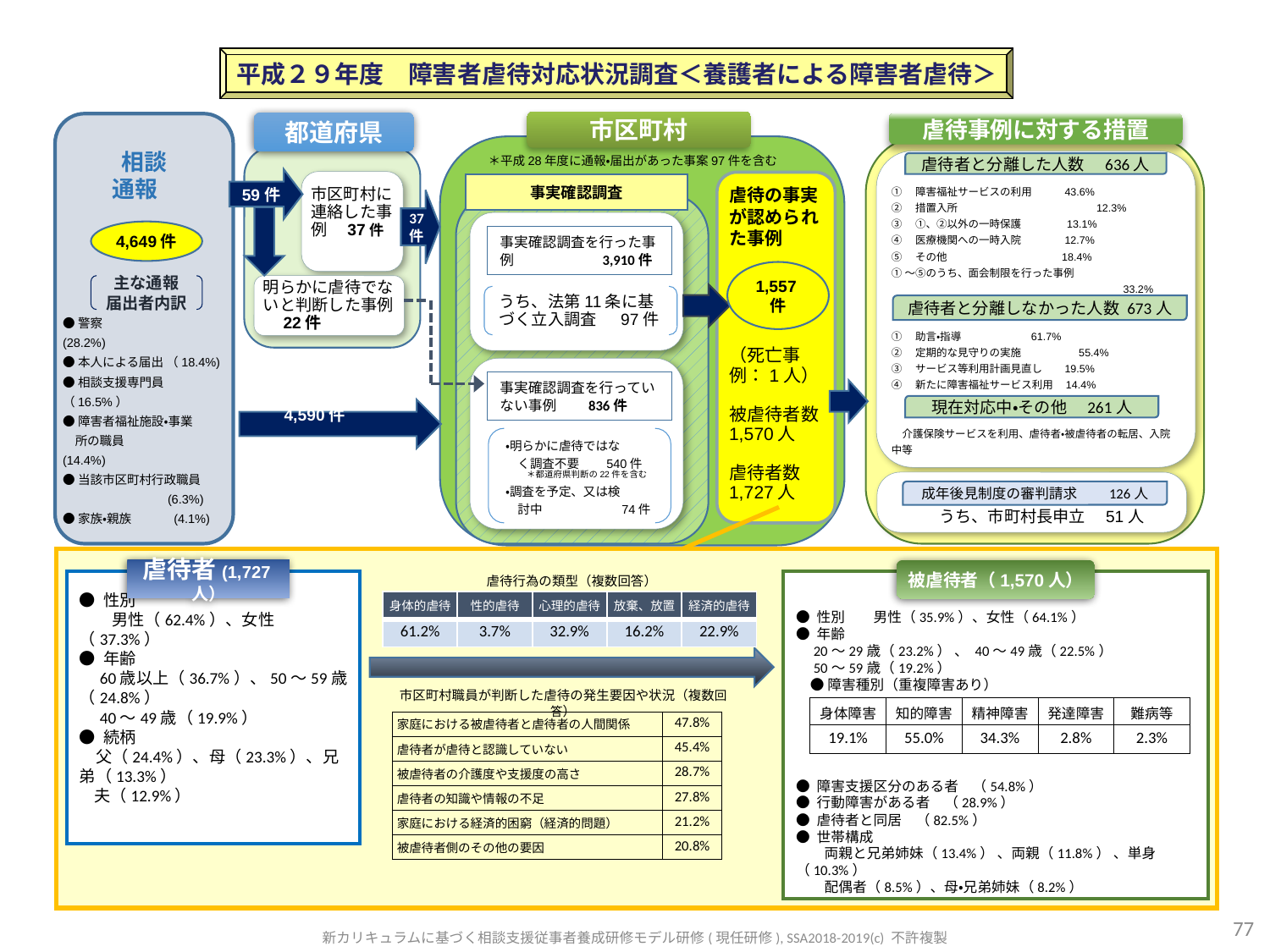

平成２９年度　障害者虐待対応状況調査＜養護者による障害者虐待＞
市区町村
都道府県
虐待事例に対する措置

相談
通報

＊平成28年度に通報・届出があった事案97件を含む

①　障害福祉サービスの利用 　 　  43.6%
②　措置入所　　　　　　　　　　　　    12.3%
③　①、②以外の一時保護　　    　 13.1%
④　医療機関への一時入院　　    　12.7%
⑤　その他                 　　　　　    　18.4%
①～⑤のうち、面会制限を行った事例
　　　　　　　　　　　　　　　　　　　　  　 33.2%

①　助言・指導                             61.7%
②　定期的な見守りの実施　　　　　 55.4%
③　サービス等利用計画見直し    　19.5%
④　新たに障害福祉サービス利用　14.4%

　介護保険サービスを利用、虐待者・被虐待者の転居、入院中等
虐待者と分離した人数　636人
59件
市区町村に連絡した事例　37件

虐待の事実が認められた事例

（死亡事例：1人）

被虐待者数
1,570人

虐待者数
1,727人

事実確認調査
37件

4,649件
事実確認調査を行った事例　　　　　　3,910件
主な通報
届出者内訳
明らかに虐待でないと判断した事例　22件
1,557件

うち、法第11条に基づく立入調査　 97件
虐待者と分離しなかった人数 673人
●警察　  　　　　　  (28.2%)
●本人による届出 （18.4%)
●相談支援専門員（16.5%）
●障害者福祉施設・事業
　所の職員　　　　(14.4%)
●当該市区町村行政職員
                               (6.3%)
●家族・親族 　　　(4.1%)

事実確認調査を行っていない事例　　836件

現在対応中・その他　261人
　　4,590件
・明らかに虐待ではな
　く調査不要　　540件
　　＊都道府県判断の22件を含む
・調査を予定、又は検
　討中　　　　　　 74件

　　　うち、市町村長申立　51人
成年後見制度の審判請求　　126人

虐待者(1,727人）
被虐待者（1,570人）
虐待行為の類型（複数回答）
● 性別
　　男性（62.4%）、女性（37.3%）
● 年齢
　60歳以上（36.7%）、50～59歳（24.8%）
　40～49歳（19.9%）
● 続柄
　父（24.4%）、母（23.3%）、兄弟（13.3%）
   夫（12.9%）

● 性別　　男性（35.9%）、女性（64.1%）
● 年齢
　20～29歳（23.2%） 、 40～49歳（22.5%）
　50～59歳（19.2%）
　● 障害種別（重複障害あり）

● 障害支援区分のある者　（54.8%）
● 行動障害がある者　（28.9%）
● 虐待者と同居　（82.5%）
● 世帯構成
　　両親と兄弟姉妹（13.4%） 、両親（11.8%） 、単身（10.3%）
　　配偶者（8.5%）、母・兄弟姉妹（8.2%）

| 身体的虐待 | 性的虐待 | 心理的虐待 | 放棄、放置 | 経済的虐待 |
| --- | --- | --- | --- | --- |
| 61.2% | 3.7% | 32.9% | 16.2% | 22.9% |

市区町村職員が判断した虐待の発生要因や状況（複数回答）
| 身体障害 | 知的障害 | 精神障害 | 発達障害 | 難病等 |
| --- | --- | --- | --- | --- |
| 19.1% | 55.0% | 34.3% | 2.8% | 2.3% |
| 家庭における被虐待者と虐待者の人間関係 | 47.8% |
| --- | --- |
| 虐待者が虐待と認識していない | 45.4% |
| 被虐待者の介護度や支援度の高さ | 28.7% |
| 虐待者の知識や情報の不足 | 27.8% |
| 家庭における経済的困窮（経済的問題） | 21.2% |
| 被虐待者側のその他の要因 | 20.8% |
77
新カリキュラムに基づく相談支援従事者養成研修モデル研修(現任研修), SSA2018-2019(c) 不許複製